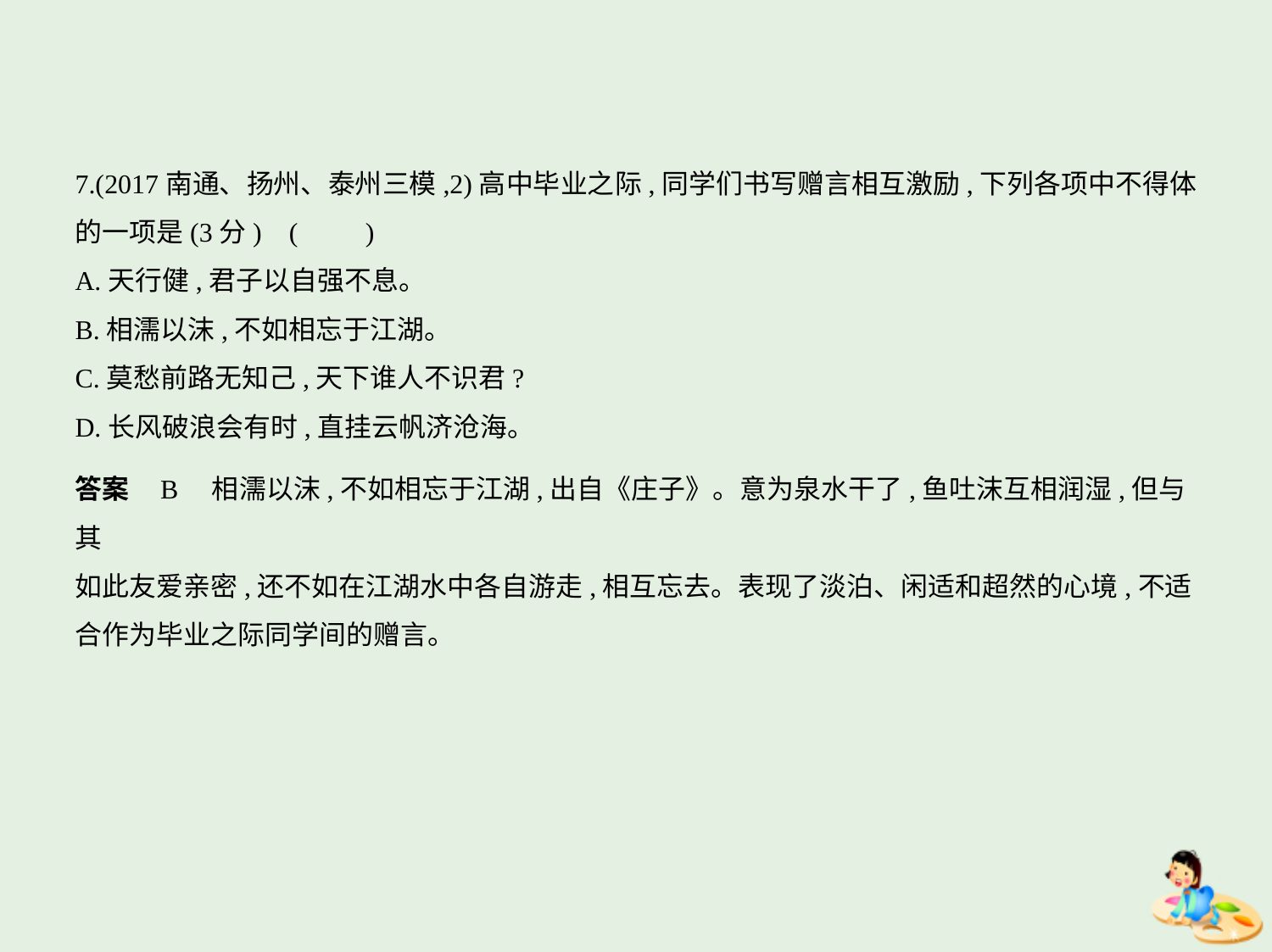

7.(2017南通、扬州、泰州三模,2)高中毕业之际,同学们书写赠言相互激励,下列各项中不得体
的一项是(3分) (　　)
A.天行健,君子以自强不息。
B.相濡以沫,不如相忘于江湖。
C.莫愁前路无知己,天下谁人不识君?
D.长风破浪会有时,直挂云帆济沧海。
答案    B　相濡以沫,不如相忘于江湖,出自《庄子》。意为泉水干了,鱼吐沫互相润湿,但与其
如此友爱亲密,还不如在江湖水中各自游走,相互忘去。表现了淡泊、闲适和超然的心境,不适
合作为毕业之际同学间的赠言。